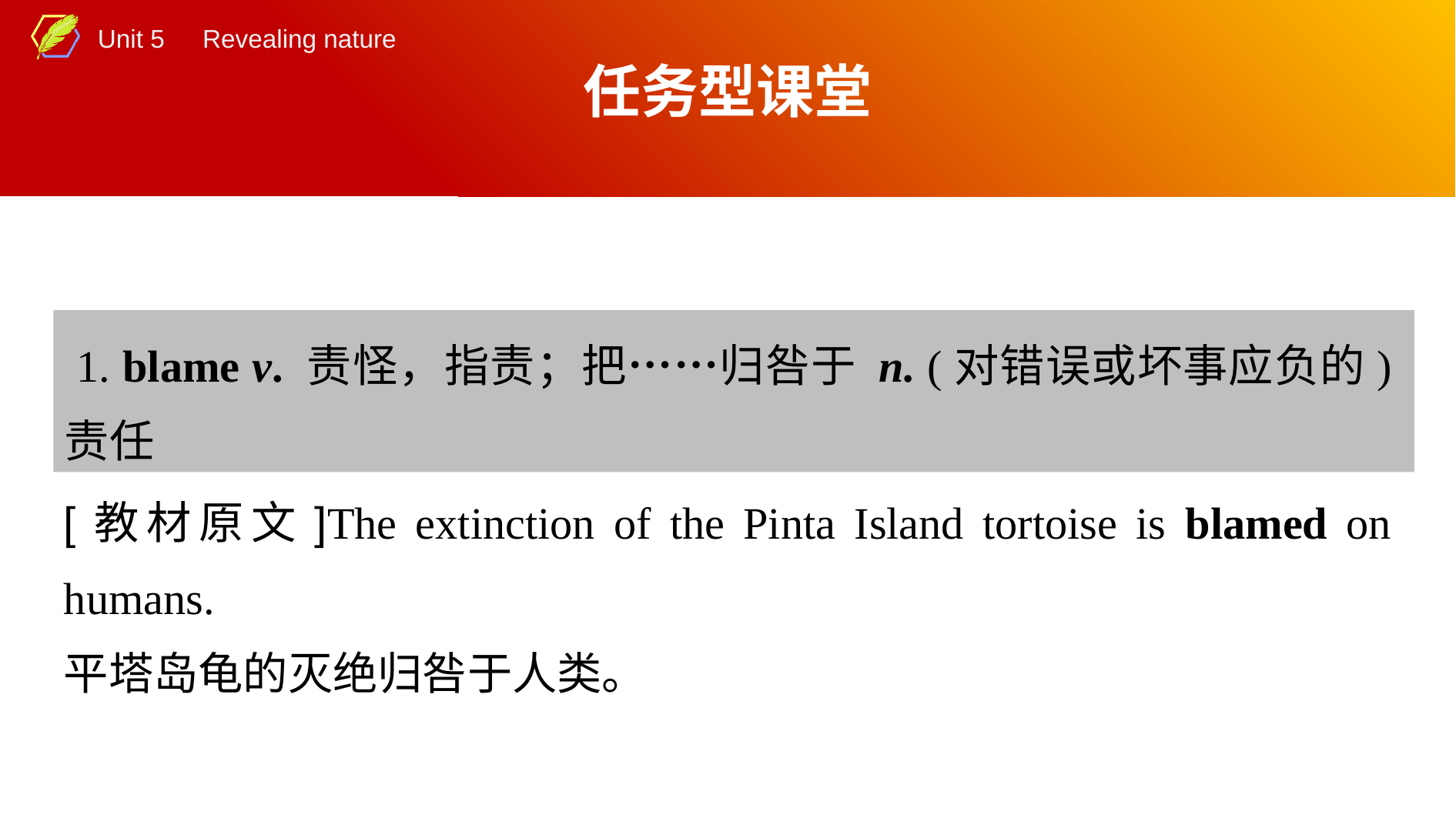

任务型课堂
 1. blame v. 责怪，指责；把……归咎于 n. (对错误或坏事应负的)责任
[教材原文]The extinction of the Pinta Island tortoise is blamed on humans.
平塔岛龟的灭绝归咎于人类。